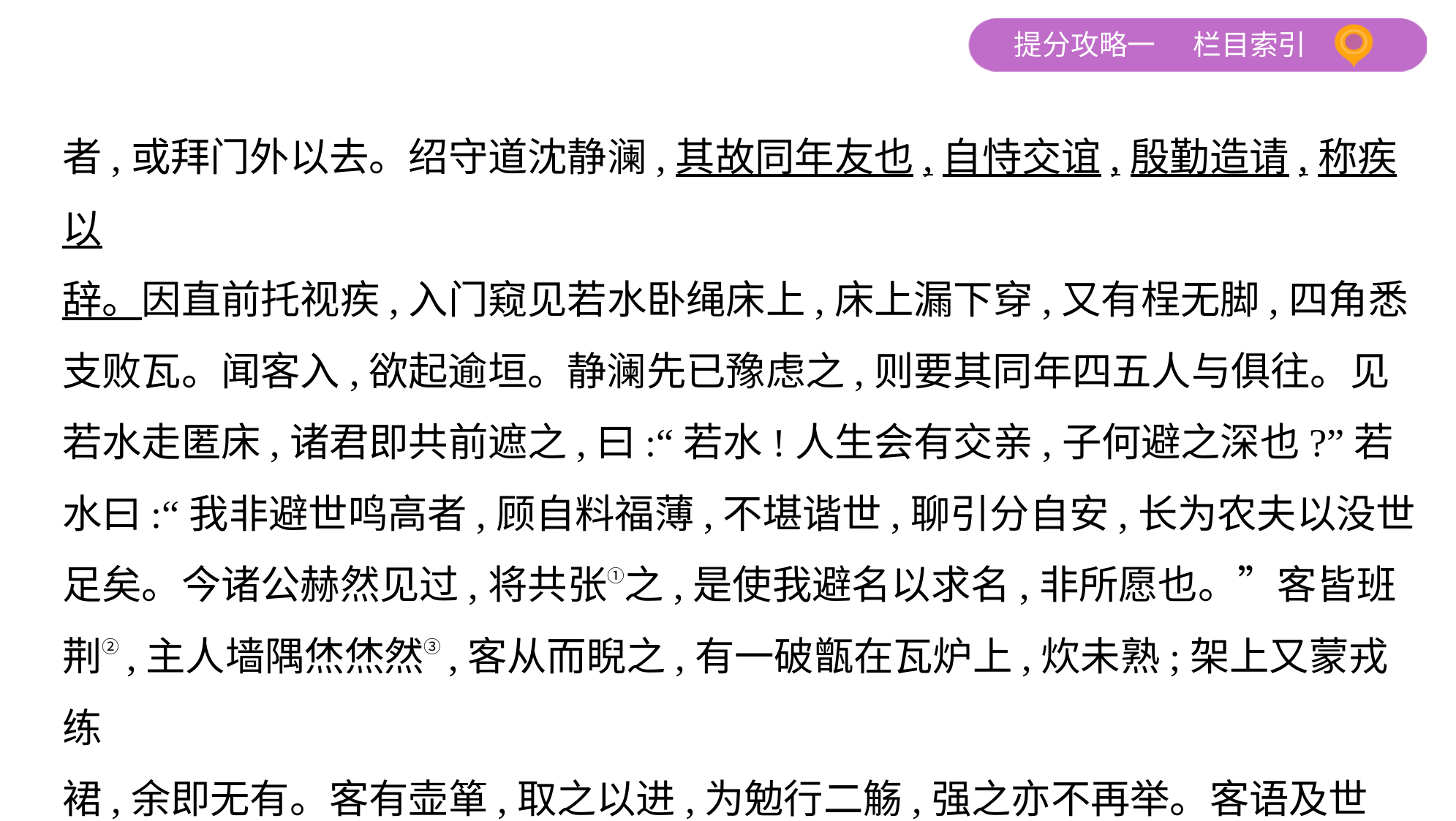

者,或拜门外以去。绍守道沈静澜,其故同年友也,自恃交谊,殷勤造请,称疾以
辞。因直前托视疾,入门窥见若水卧绳床上,床上漏下穿,又有桯无脚,四角悉
支败瓦。闻客入,欲起逾垣。静澜先已豫虑之,则要其同年四五人与俱往。见
若水走匿床,诸君即共前遮之,曰:“若水!人生会有交亲,子何避之深也?”若
水曰:“我非避世鸣高者,顾自料福薄,不堪谐世,聊引分自安,长为农夫以没世
足矣。今诸公赫然见过,将共张①之,是使我避名以求名,非所愿也。”客皆班
荆②,主人墙隅烋烋然③,客从而睨之,有一破甑在瓦炉上,炊未熟;架上又蒙戎练
裙,余即无有。客有壶箪,取之以进,为勉行二觞,强之亦不再举。客语及世事,